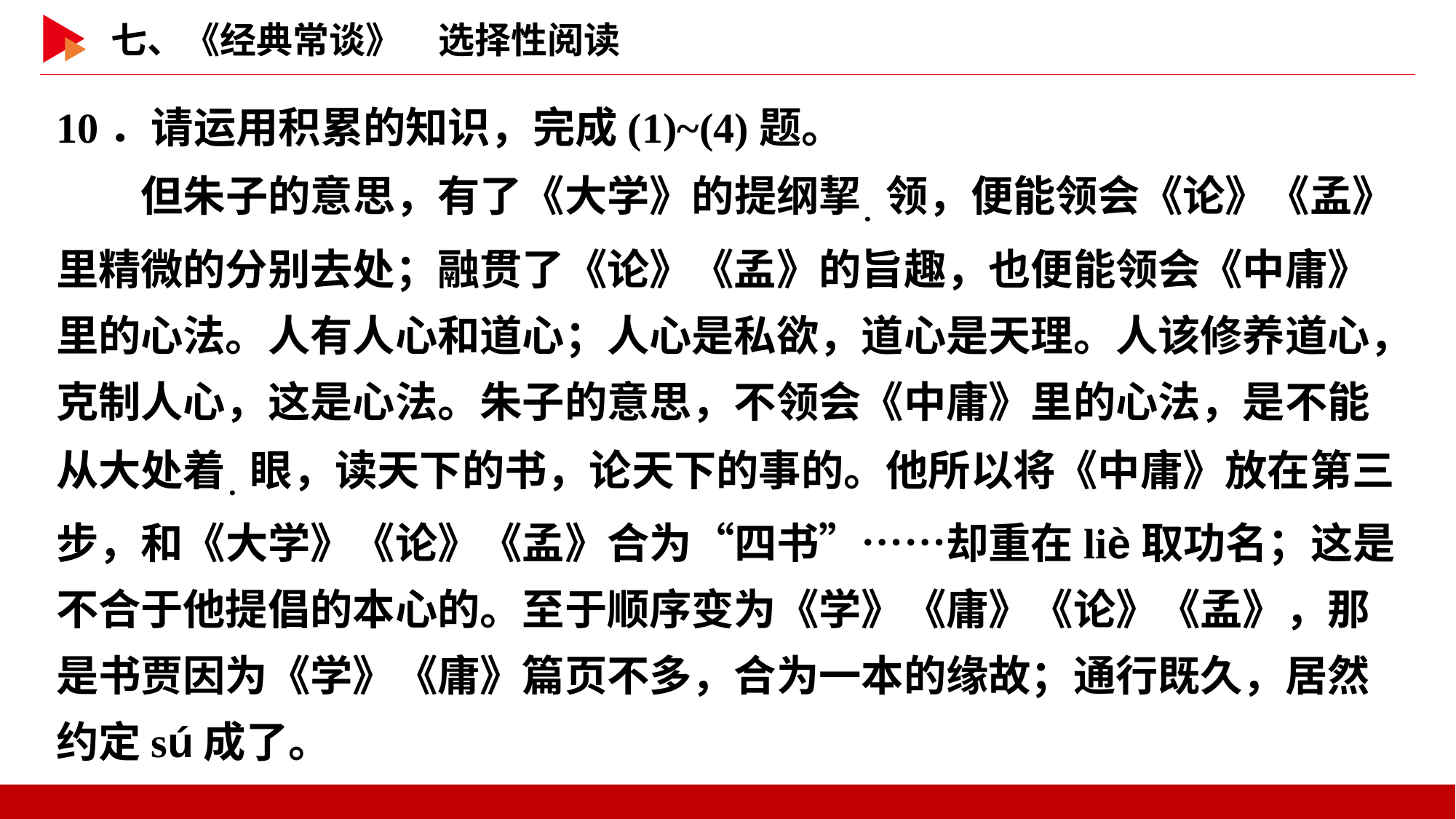

10．请运用积累的知识，完成(1)~(4)题。
　　但朱子的意思，有了《大学》的提纲挈．领，便能领会《论》《孟》里精微的分别去处；融贯了《论》《孟》的旨趣，也便能领会《中庸》里的心法。人有人心和道心；人心是私欲，道心是天理。人该修养道心，克制人心，这是心法。朱子的意思，不领会《中庸》里的心法，是不能从大处着．眼，读天下的书，论天下的事的。他所以将《中庸》放在第三步，和《大学》《论》《孟》合为“四书”……却重在liè取功名；这是不合于他提倡的本心的。至于顺序变为《学》《庸》《论》《孟》，那是书贾因为《学》《庸》篇页不多，合为一本的缘故；通行既久，居然约定sú成了。